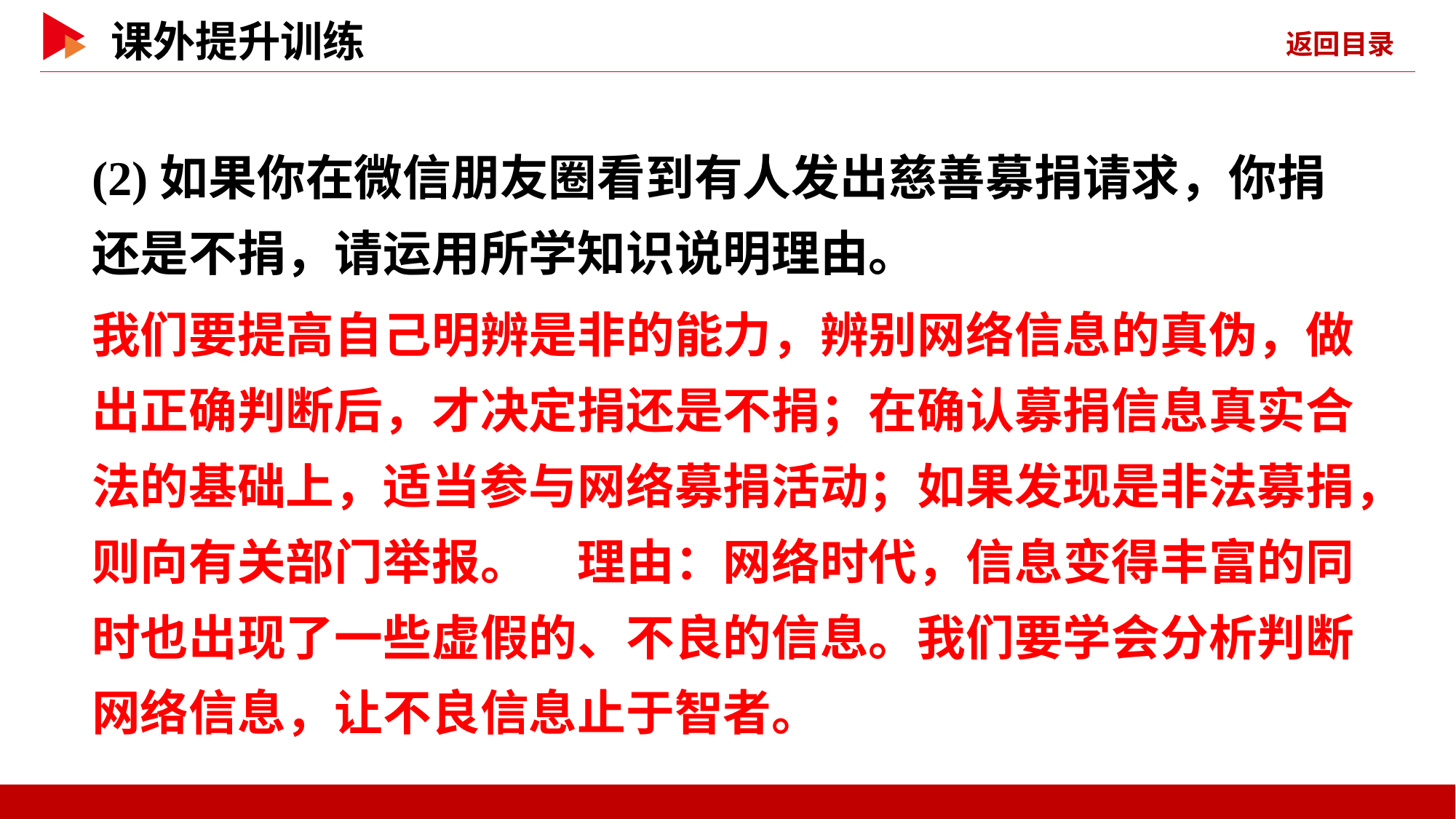

(2)如果你在微信朋友圈看到有人发出慈善募捐请求，你捐还是不捐，请运用所学知识说明理由。
我们要提高自己明辨是非的能力，辨别网络信息的真伪，做出正确判断后，才决定捐还是不捐；在确认募捐信息真实合法的基础上，适当参与网络募捐活动；如果发现是非法募捐，则向有关部门举报。　理由：网络时代，信息变得丰富的同时也出现了一些虚假的、不良的信息。我们要学会分析判断网络信息，让不良信息止于智者。